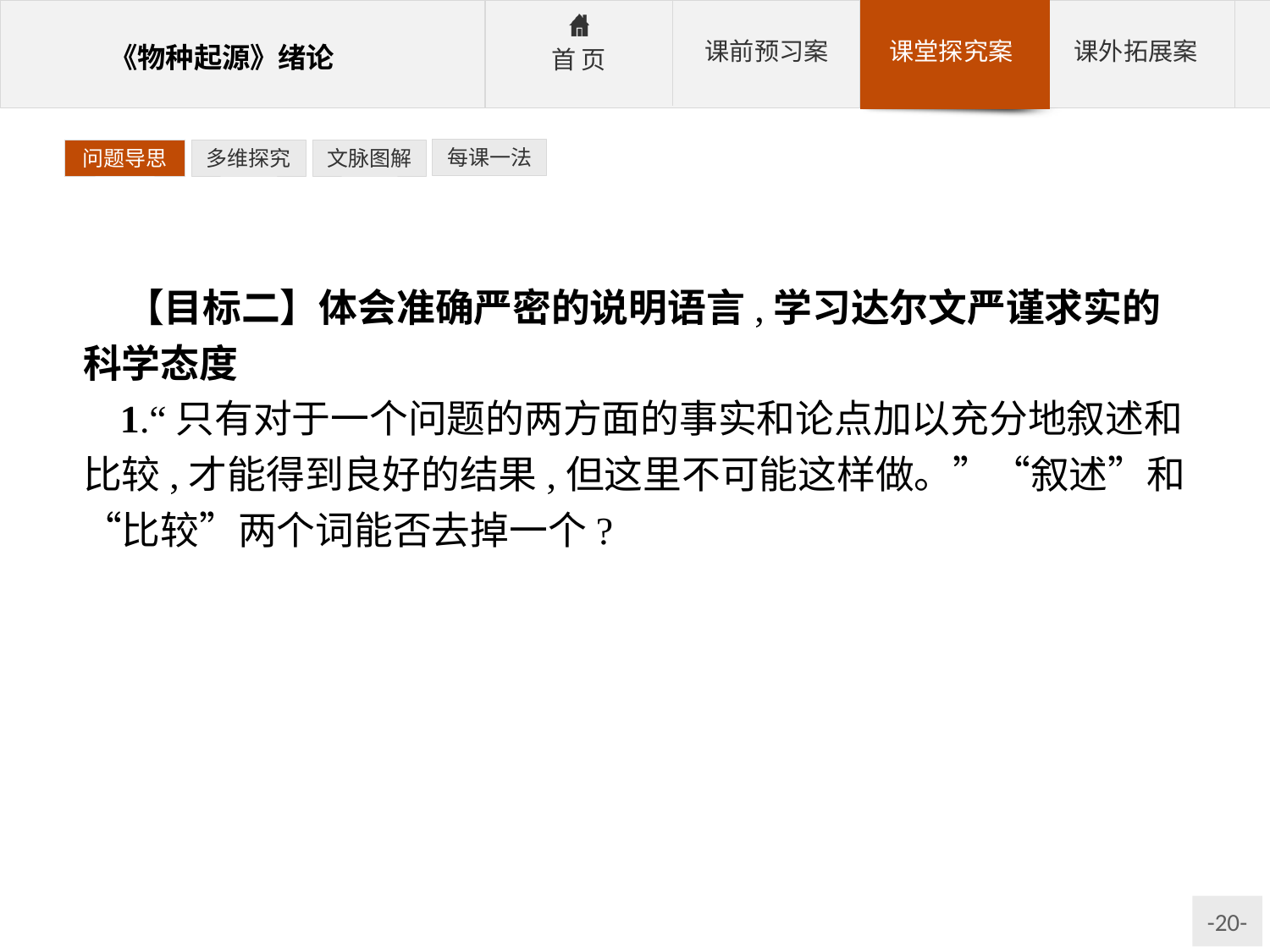

每课一法
问题导思
多维探究
文脉图解
【目标二】体会准确严密的说明语言,学习达尔文严谨求实的科学态度
1.“只有对于一个问题的两方面的事实和论点加以充分地叙述和比较,才能得到良好的结果,但这里不可能这样做。”“叙述”和“比较”两个词能否去掉一个?
参考答案:不能。前者是说能使人了解得比较全面、具体,但还不能表现本质;后者是说能使人鉴别感性材料,去粗取精、由表及里,以掌握事物的本质,体现了作者的严谨。